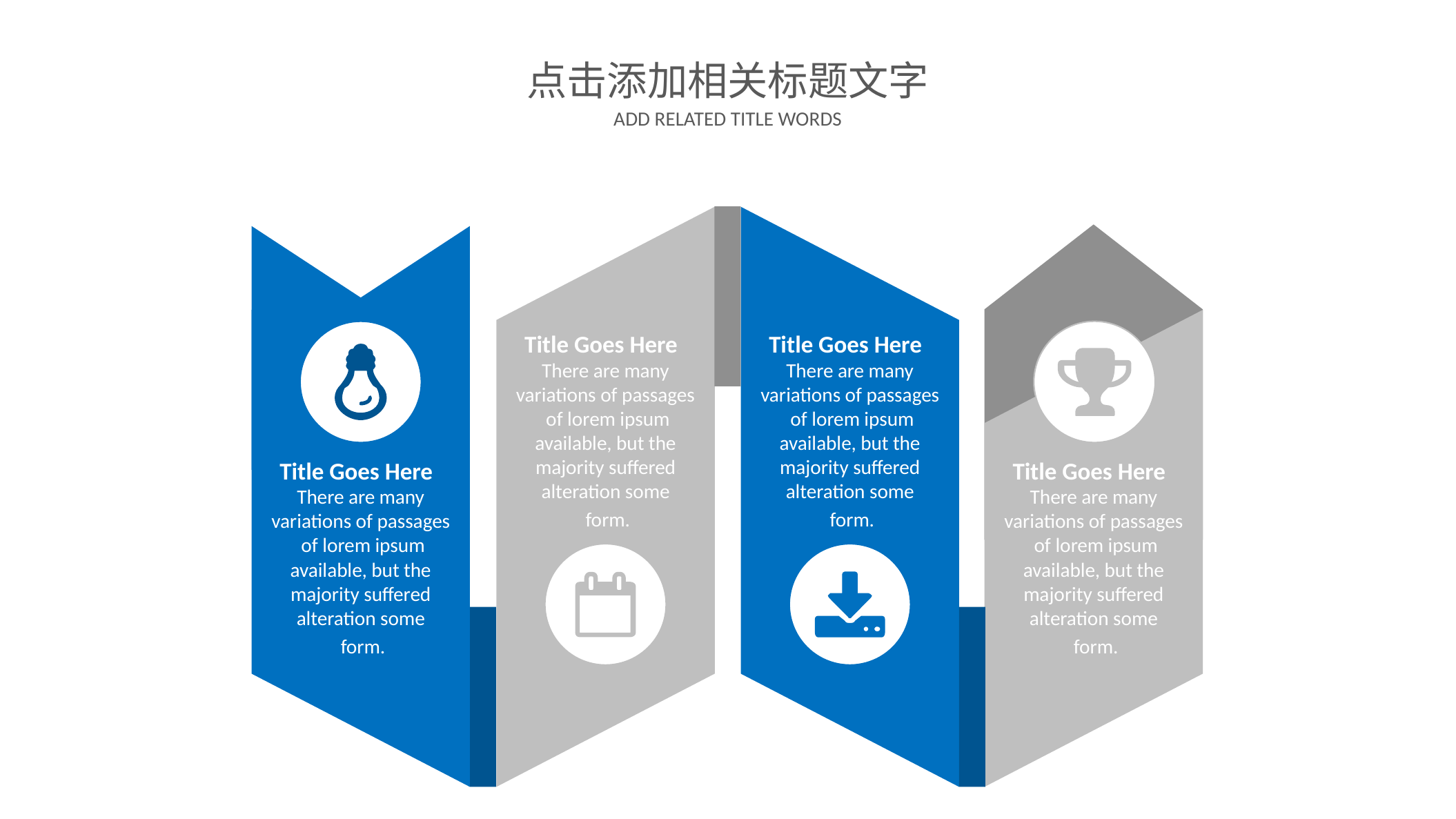

点击添加相关标题文字
ADD RELATED TITLE WORDS

Title Goes Here
There are many variations of passages
 of lorem ipsum available, but the majority suffered alteration some
 form.
Title Goes Here
There are many variations of passages
 of lorem ipsum available, but the majority suffered alteration some
 form.

Title Goes Here
There are many variations of passages
 of lorem ipsum available, but the majority suffered alteration some
 form.
Title Goes Here
There are many variations of passages
 of lorem ipsum available, but the majority suffered alteration some
 form.